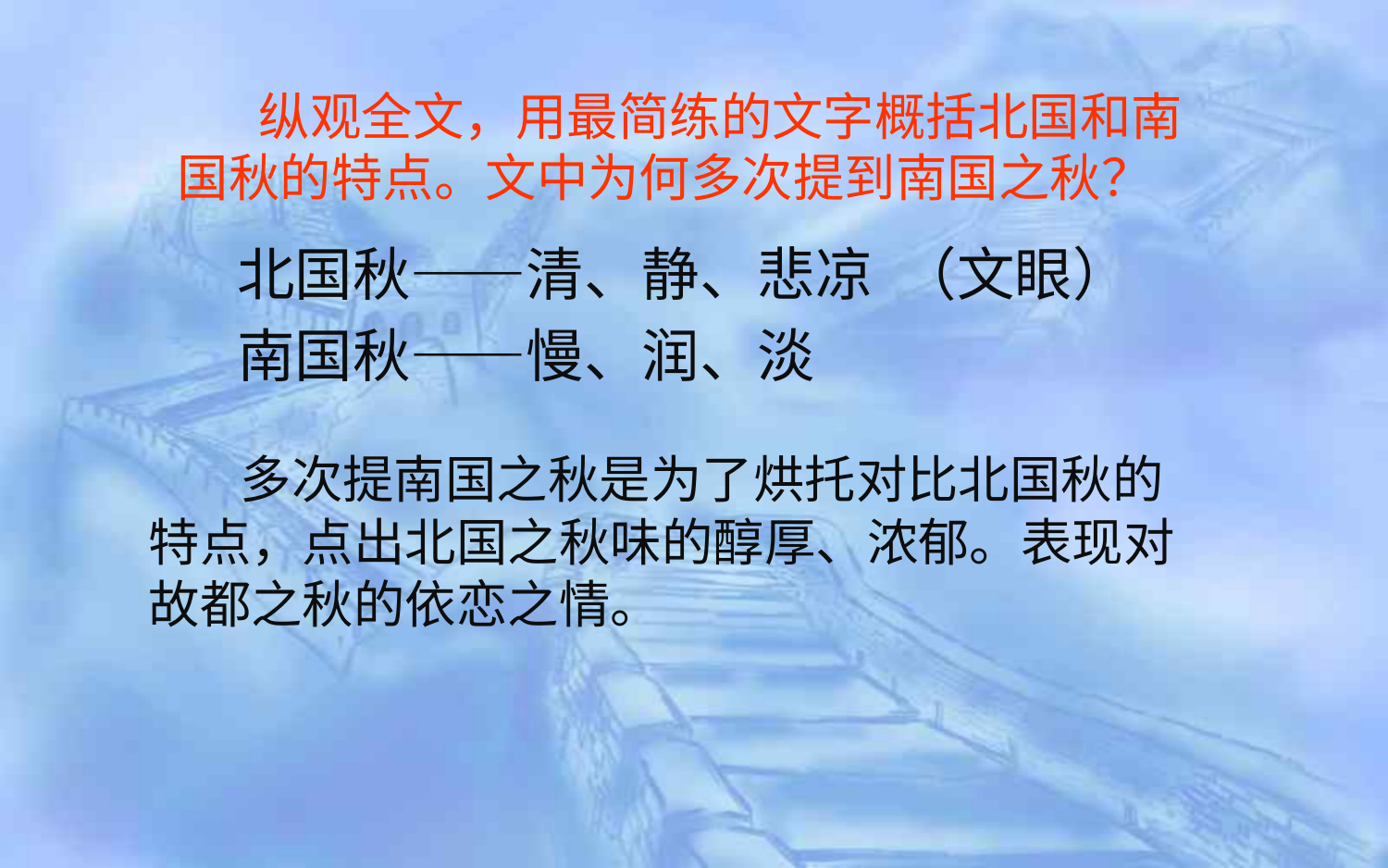

纵观全文，用最简练的文字概括北国和南国秋的特点。文中为何多次提到南国之秋？
  北国秋——清、静、悲凉  （文眼）
  南国秋——慢、润、淡

      多次提南国之秋是为了烘托对比北国秋的特点，点出北国之秋味的醇厚、浓郁。表现对故都之秋的依恋之情。